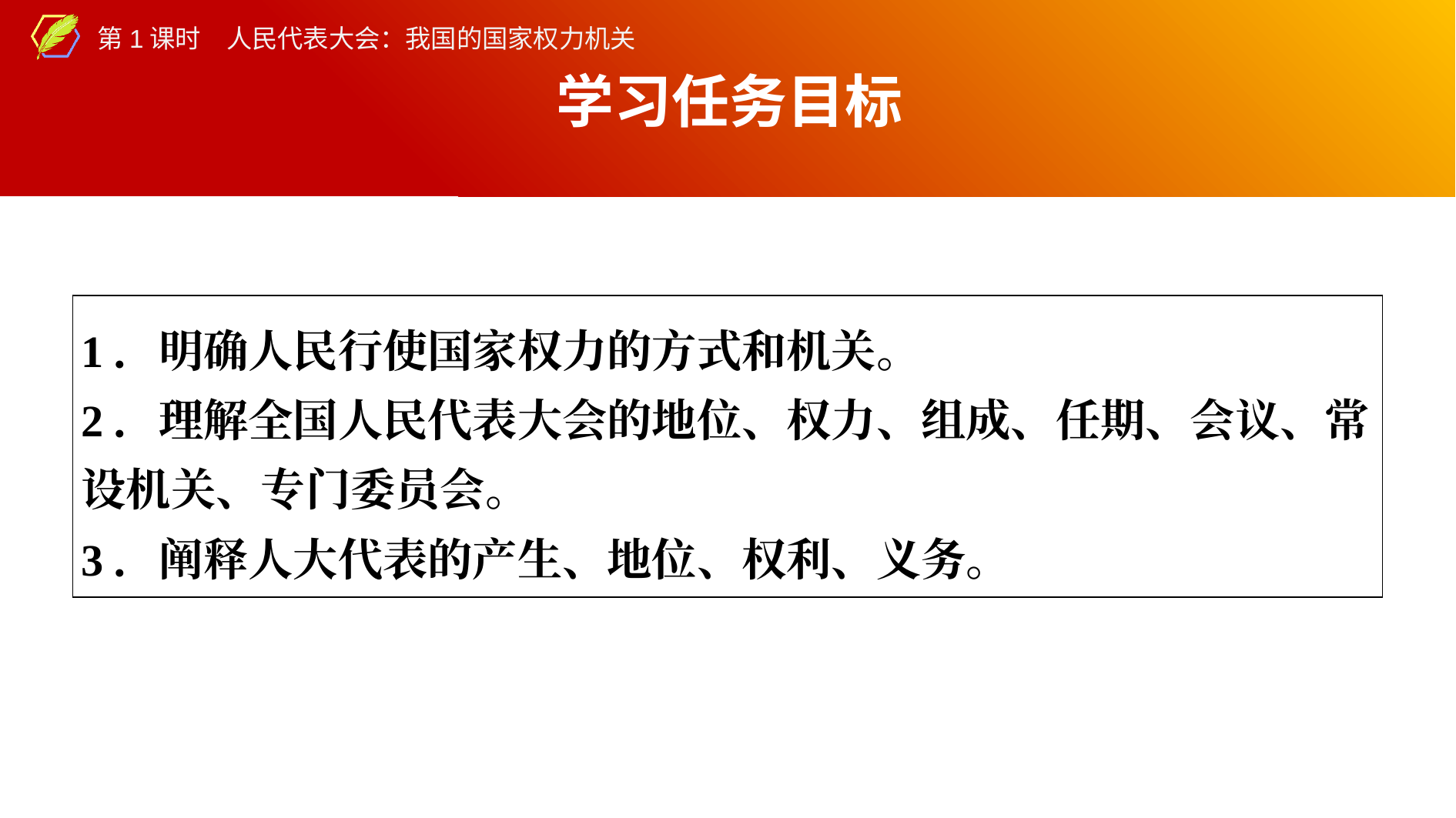

学习任务目标
| 1．明确人民行使国家权力的方式和机关。 2．理解全国人民代表大会的地位、权力、组成、任期、会议、常设机关、专门委员会。 3．阐释人大代表的产生、地位、权利、义务。 |
| --- |